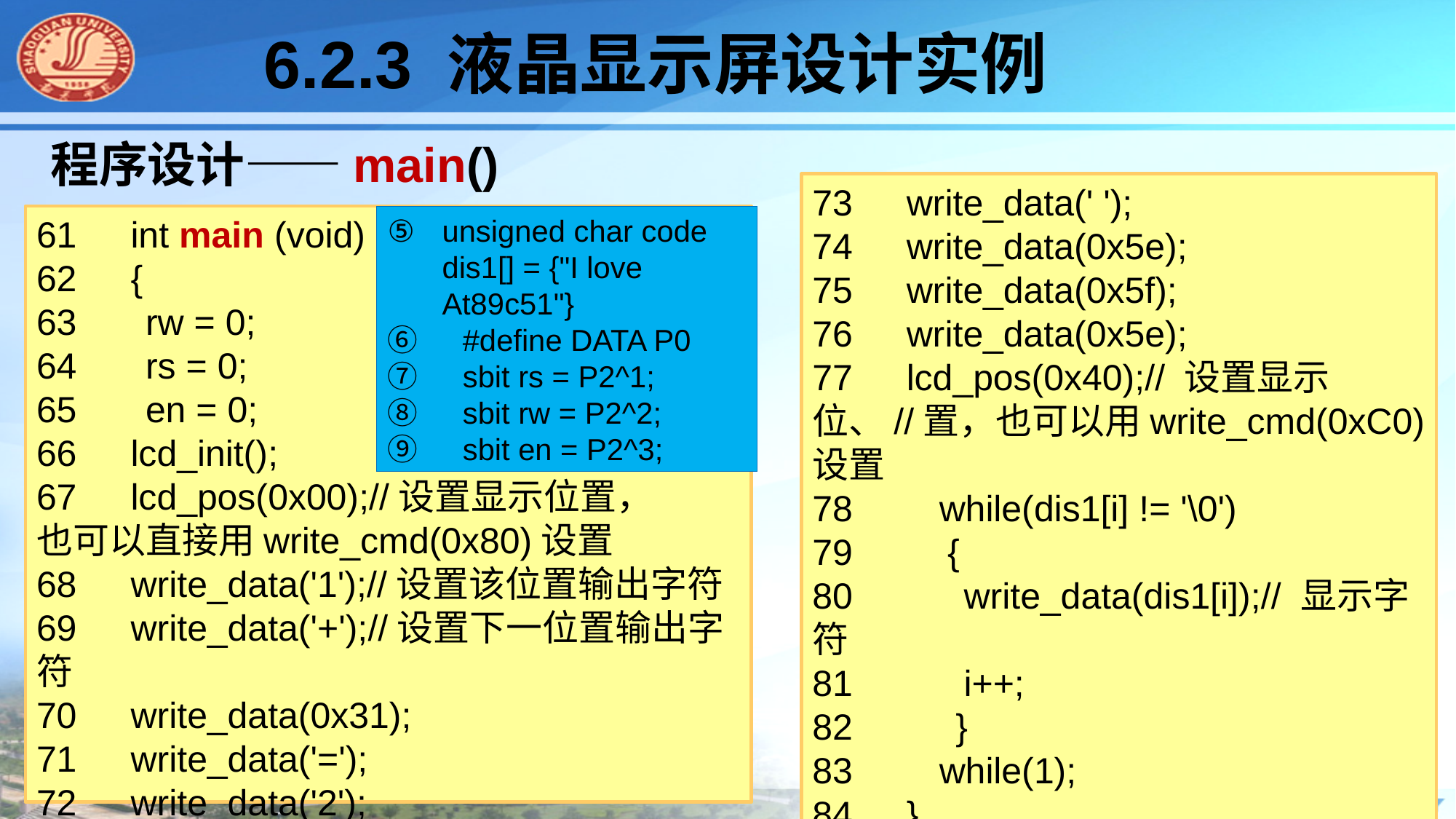

6.2.3 液晶显示屏设计实例
# 程序设计——main()
73　write_data(' ');
74　write_data(0x5e);
75　write_data(0x5f);
76　write_data(0x5e);
77　lcd_pos(0x40);// 设置显示位、//置，也可以用write_cmd(0xC0)设置
78　    while(dis1[i] != '\0')
79　     {
80　       write_data(dis1[i]);// 显示字符
81　       i++;
82　      }
83　    while(1);
84　}
61　int main (void)
62　{
63　	rw = 0;
64　	rs = 0;
65　	en = 0;
66　lcd_init();
67　lcd_pos(0x00);//设置显示位置，
也可以直接用write_cmd(0x80)设置
68　write_data('1');//设置该位置输出字符
69　write_data('+');//设置下一位置输出字符
70　write_data(0x31);
71　write_data('=');
72　write_data('2');
unsigned char code dis1[] = {"I love At89c51"}
⑥　#define DATA P0
⑦　sbit rs = P2^1;
⑧　sbit rw = P2^2;
⑨　sbit en = P2^3;